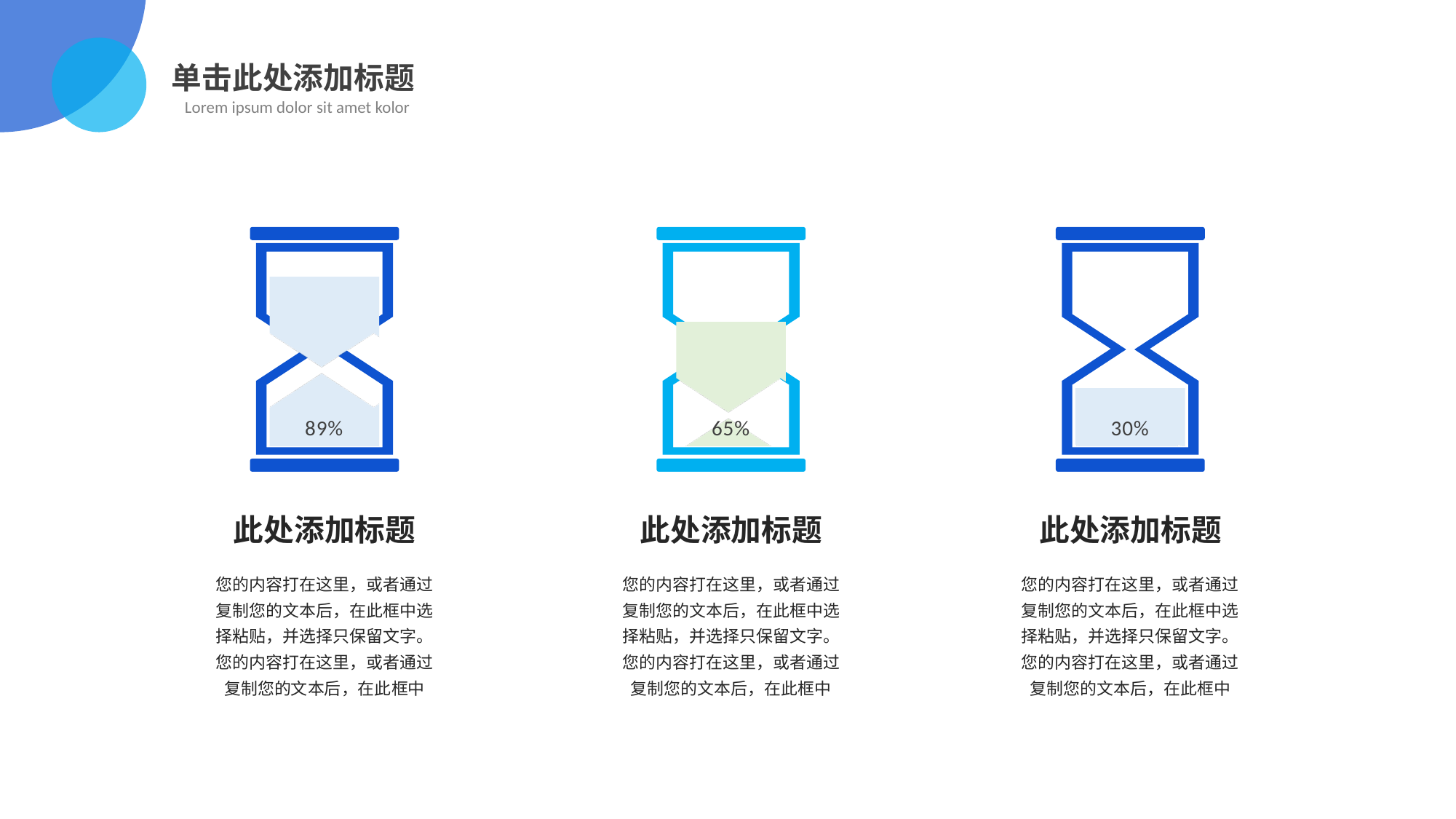

单击此处添加标题
Lorem ipsum dolor sit amet kolor

### Chart

| Category | 占比 | 剩余 |
|---|---|---|
| 百分比 | 0.89 | 0.11 |

### Chart

| Category | 占比 | 剩余 |
|---|---|---|
| 百分比 | 0.65 | 0.35 |

### Chart

| Category | 占比 | 剩余 |
|---|---|---|
| 百分比 | 0.3 | 0.7 |
此处添加标题
此处添加标题
此处添加标题
您的内容打在这里，或者通过复制您的文本后，在此框中选择粘贴，并选择只保留文字。您的内容打在这里，或者通过复制您的文本后，在此框中
您的内容打在这里，或者通过复制您的文本后，在此框中选择粘贴，并选择只保留文字。您的内容打在这里，或者通过复制您的文本后，在此框中
您的内容打在这里，或者通过复制您的文本后，在此框中选择粘贴，并选择只保留文字。您的内容打在这里，或者通过复制您的文本后，在此框中